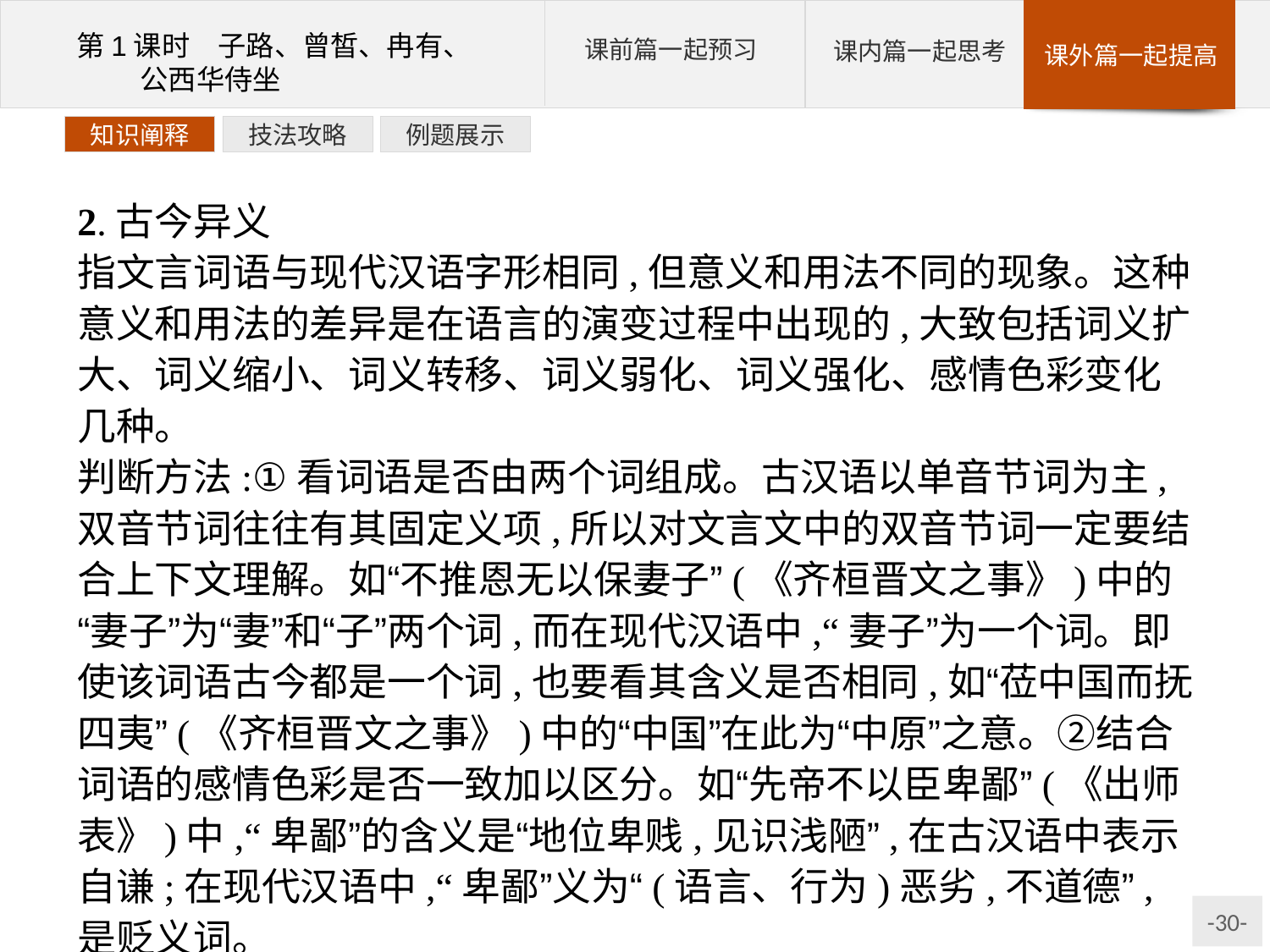

例题展示
技法攻略
知识阐释
2.古今异义
指文言词语与现代汉语字形相同,但意义和用法不同的现象。这种意义和用法的差异是在语言的演变过程中出现的,大致包括词义扩大、词义缩小、词义转移、词义弱化、词义强化、感情色彩变化几种。
判断方法:①看词语是否由两个词组成。古汉语以单音节词为主,双音节词往往有其固定义项,所以对文言文中的双音节词一定要结合上下文理解。如“不推恩无以保妻子”(《齐桓晋文之事》)中的“妻子”为“妻”和“子”两个词,而在现代汉语中,“妻子”为一个词。即使该词语古今都是一个词,也要看其含义是否相同,如“莅中国而抚四夷”(《齐桓晋文之事》)中的“中国”在此为“中原”之意。②结合词语的感情色彩是否一致加以区分。如“先帝不以臣卑鄙”(《出师表》)中,“卑鄙”的含义是“地位卑贱,见识浅陋”,在古汉语中表示自谦;在现代汉语中,“卑鄙”义为“(语言、行为)恶劣,不道德”,是贬义词。